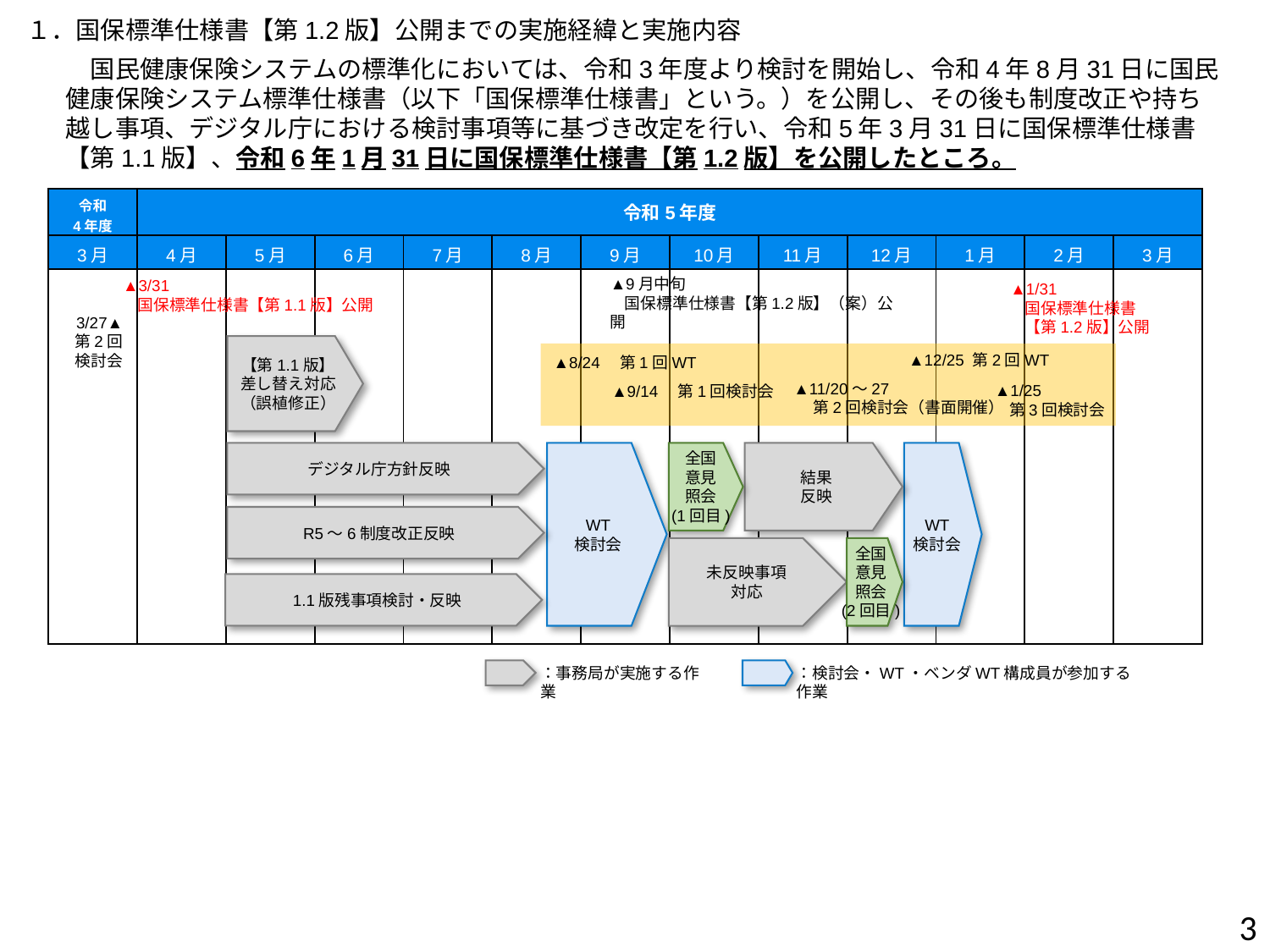

１．国保標準仕様書【第1.2版】公開までの実施経緯と実施内容
国民健康保険システムの標準化においては、令和3年度より検討を開始し、令和4年8月31日に国民健康保険システム標準仕様書（以下「国保標準仕様書」という。）を公開し、その後も制度改正や持ち越し事項、デジタル庁における検討事項等に基づき改定を行い、令和5年3月31日に国保標準仕様書【第1.1版】、令和6年1月31日に国保標準仕様書【第1.2版】を公開したところ。
| 令和 4年度 | 令和5年度 |  |  |  |  | 令和4年度 |  |  |  |  |  |  |
| --- | --- | --- | --- | --- | --- | --- | --- | --- | --- | --- | --- | --- |
| 3月 | 4月 | 5月 | 6月 | 7月 | 8月 | 9月 | 10月 | 11月 | 12月 | 1月 | 2月 | 3月 |
|  |  |  |  |  |  |  |  |  |  |  |  |  |
▲3/31
   国保標準仕様書【第1.1版】公開
▲1/31
   国保標準仕様書
   【第1.2版】公開
▲9月中旬
   国保標準仕様書【第1.2版】（案）公開
3/27▲
第2回
  検討会
【第1.1版】
差し替え対応
（誤植修正）

▲12/25 第2回WT
▲8/24　第1回WT
▲1/25
   第3回検討会
▲9/14　第1回検討会
▲11/20～27
　 第2回検討会（書面開催）
全国
意見
照会
(1回目)
結果
反映
デジタル庁方針反映
WT
検討会
WT
検討会
R5～6制度改正反映
未反映事項
対応
全国
意見
照会
(2回目)
1.1版残事項検討・反映
：事務局が実施する作業
：検討会・WT・ベンダWT構成員が参加する作業

3